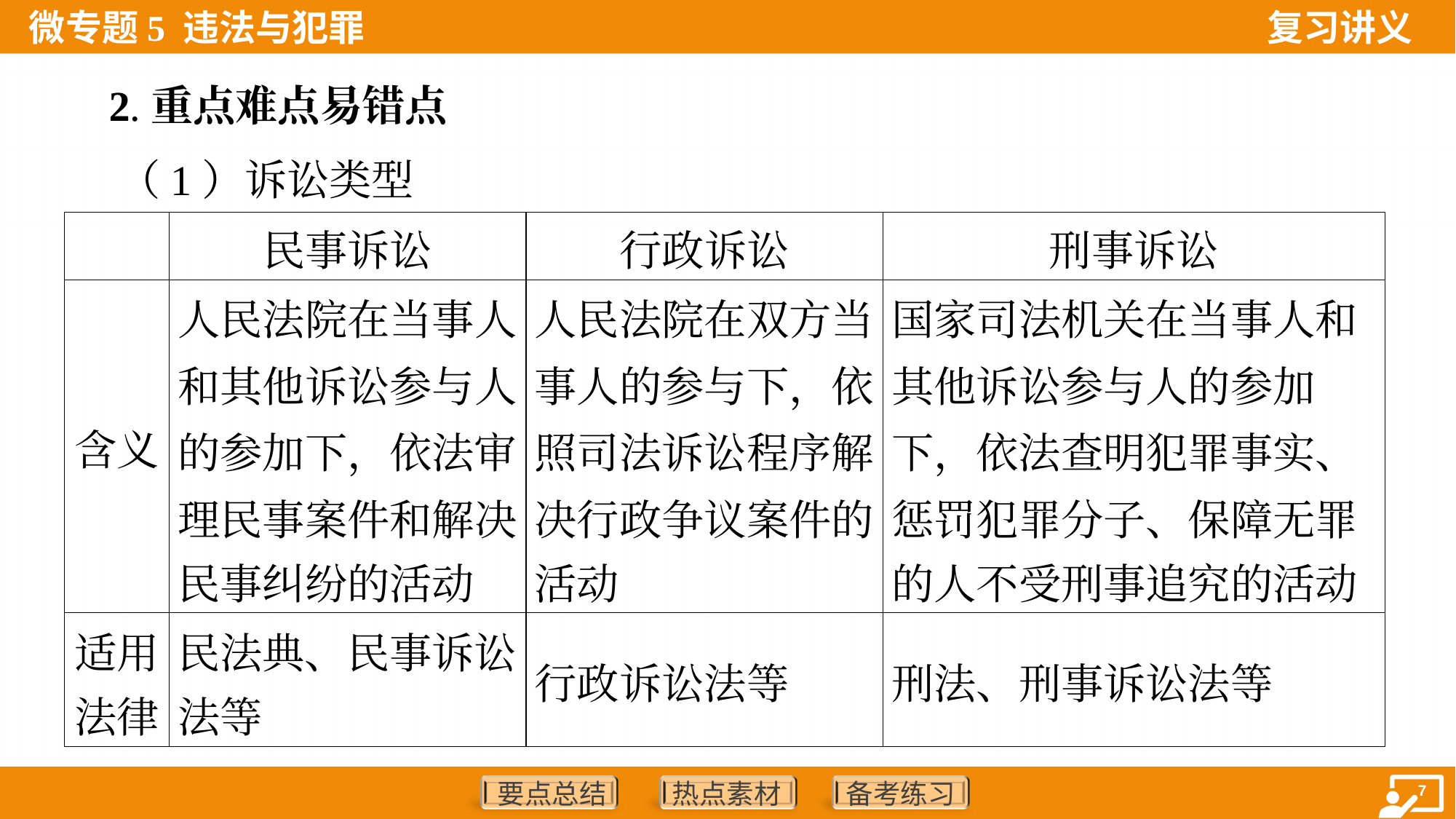

2.重点难点易错点
    （1）诉讼类型
|  | 民事诉讼 | 行政诉讼 | 刑事诉讼 |
| --- | --- | --- | --- |
| 含义 | 人民法院在当事人 和其他诉讼参与人 的参加下，依法审 理民事案件和解决 民事纠纷的活动 | 人民法院在双方当 事人的参与下，依 照司法诉讼程序解 决行政争议案件的 活动 | 国家司法机关在当事人和 其他诉讼参与人的参加 下，依法查明犯罪事实、 惩罚犯罪分子、保障无罪 的人不受刑事追究的活动 |
| 适用 法律 | 民法典、民事诉讼 法等 | 行政诉讼法等 | 刑法、刑事诉讼法等 |